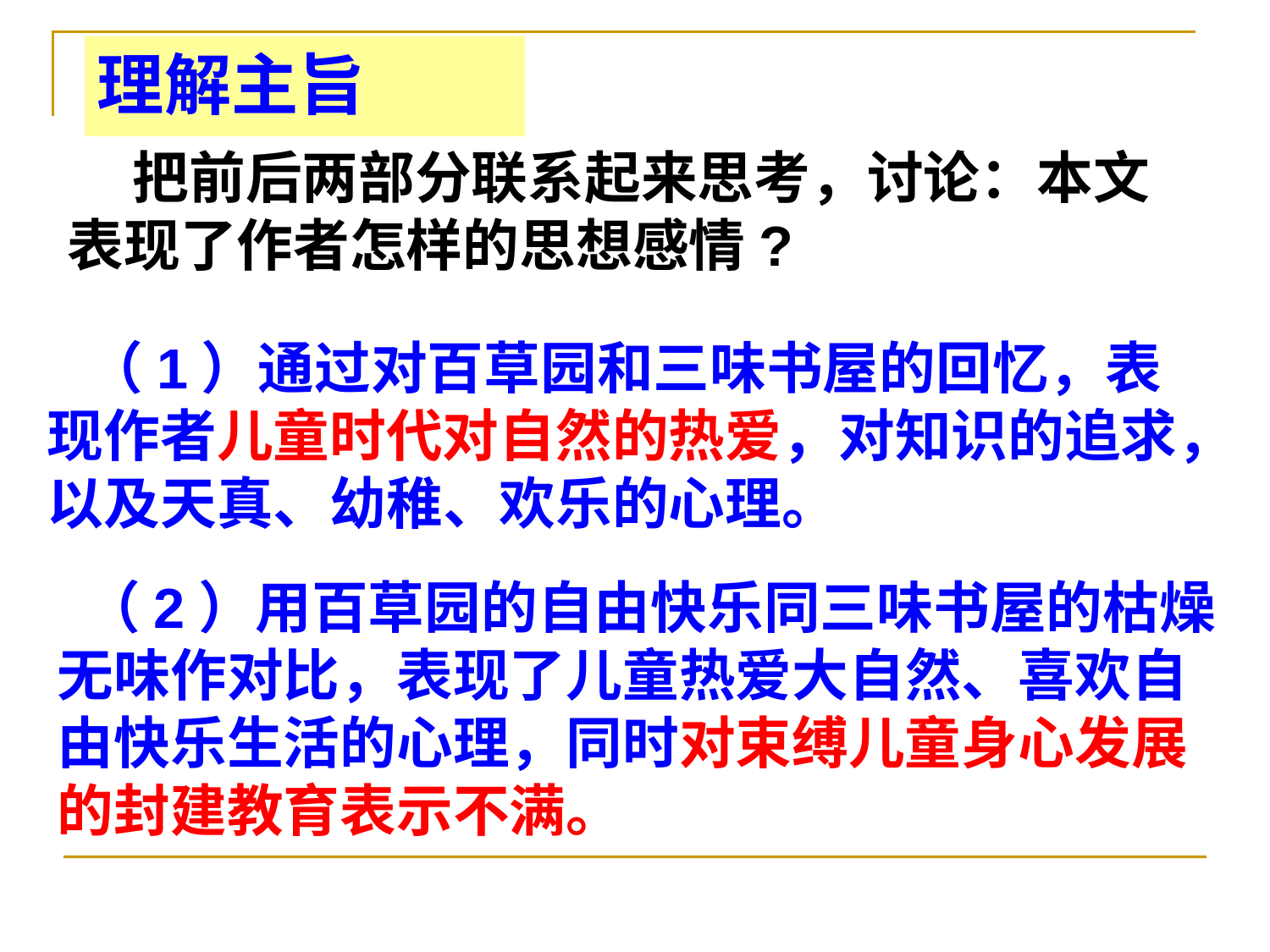

理解主旨
    把前后两部分联系起来思考，讨论：本文表现了作者怎样的思想感情?
  （1）通过对百草园和三味书屋的回忆，表现作者儿童时代对自然的热爱，对知识的追求，以及天真、幼稚、欢乐的心理。

 （2）用百草园的自由快乐同三味书屋的枯燥无味作对比，表现了儿童热爱大自然、喜欢自由快乐生活的心理，同时对束缚儿童身心发展的封建教育表示不满。